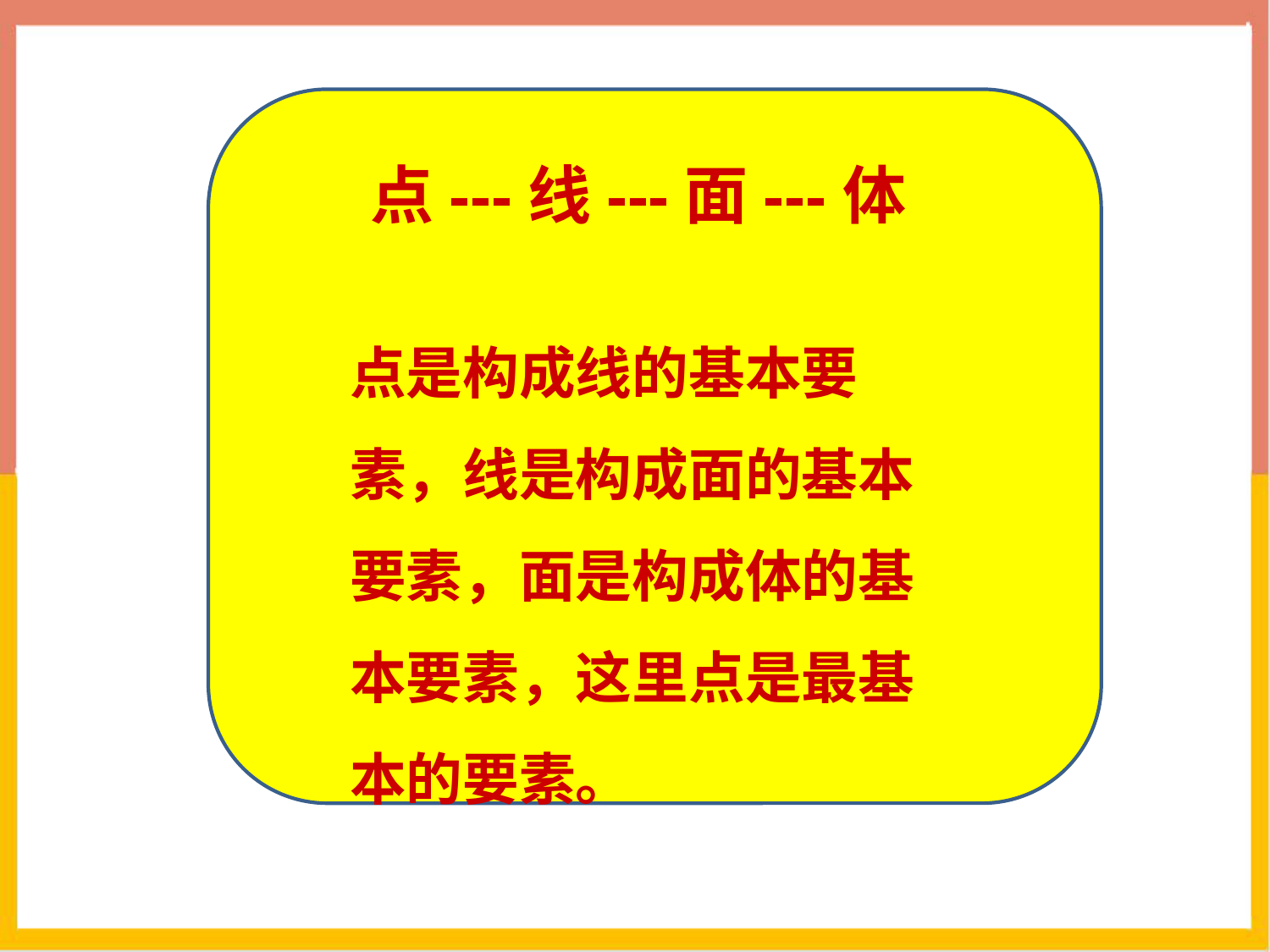

点---线---面---体
点是构成线的基本要素，线是构成面的基本要素，面是构成体的基本要素，这里点是最基本的要素。